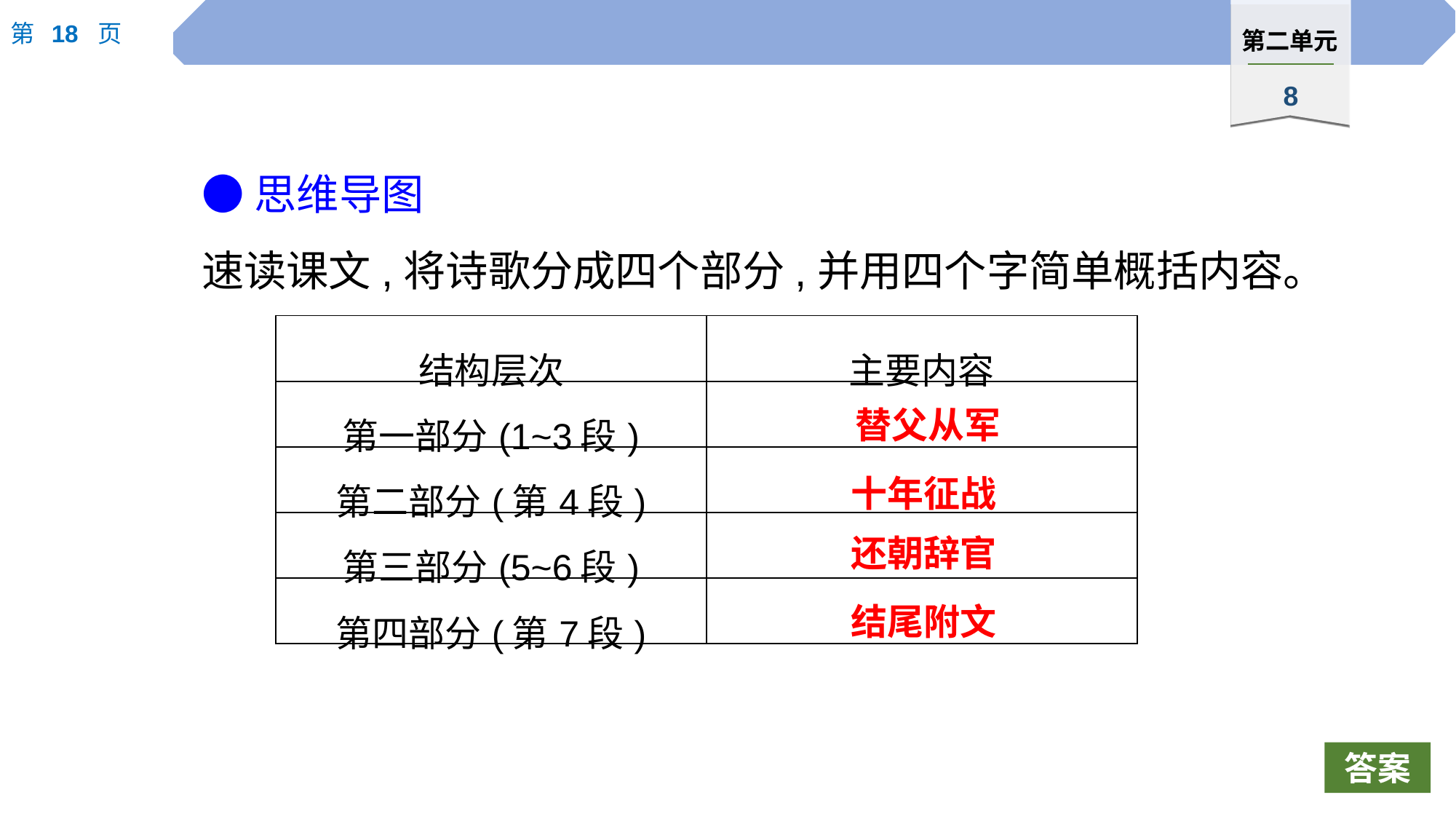

●思维导图
速读课文,将诗歌分成四个部分,并用四个字简单概括内容。
| 结构层次 | 主要内容 |
| --- | --- |
| 第一部分(1~3段) |  |
| 第二部分(第4段) |  |
| 第三部分(5~6段) |  |
| 第四部分(第7段) |  |
替父从军
十年征战
还朝辞官
结尾附文
答案